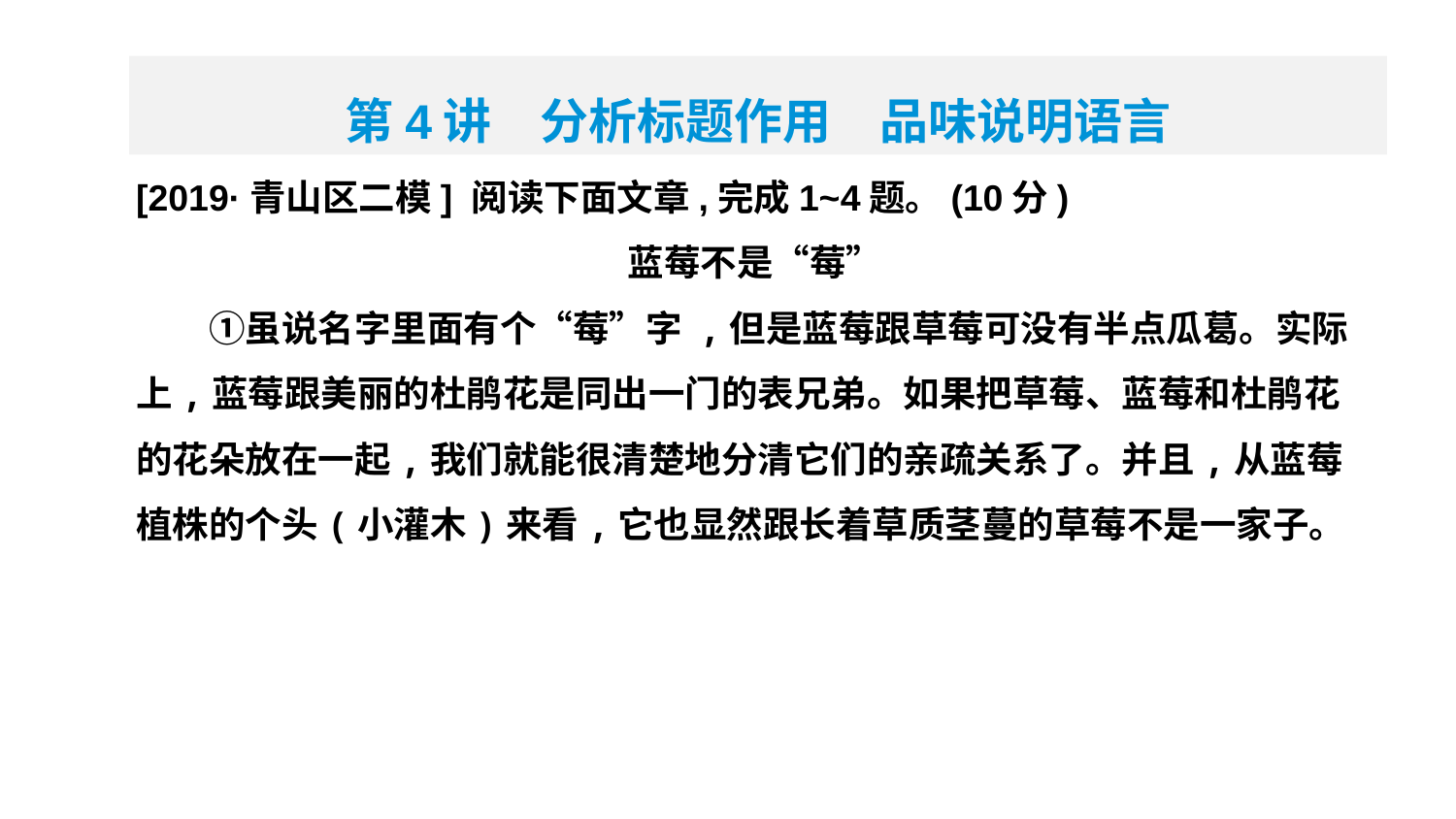

第4讲　分析标题作用　品味说明语言
[2019·青山区二模] 阅读下面文章,完成1~4题。(10分)
蓝莓不是“莓”
　　①虽说名字里面有个“莓”字 ,但是蓝莓跟草莓可没有半点瓜葛。实际上,蓝莓跟美丽的杜鹃花是同出一门的表兄弟。如果把草莓、蓝莓和杜鹃花的花朵放在一起,我们就能很清楚地分清它们的亲疏关系了。并且,从蓝莓植株的个头(小灌木)来看,它也显然跟长着草质茎蔓的草莓不是一家子。